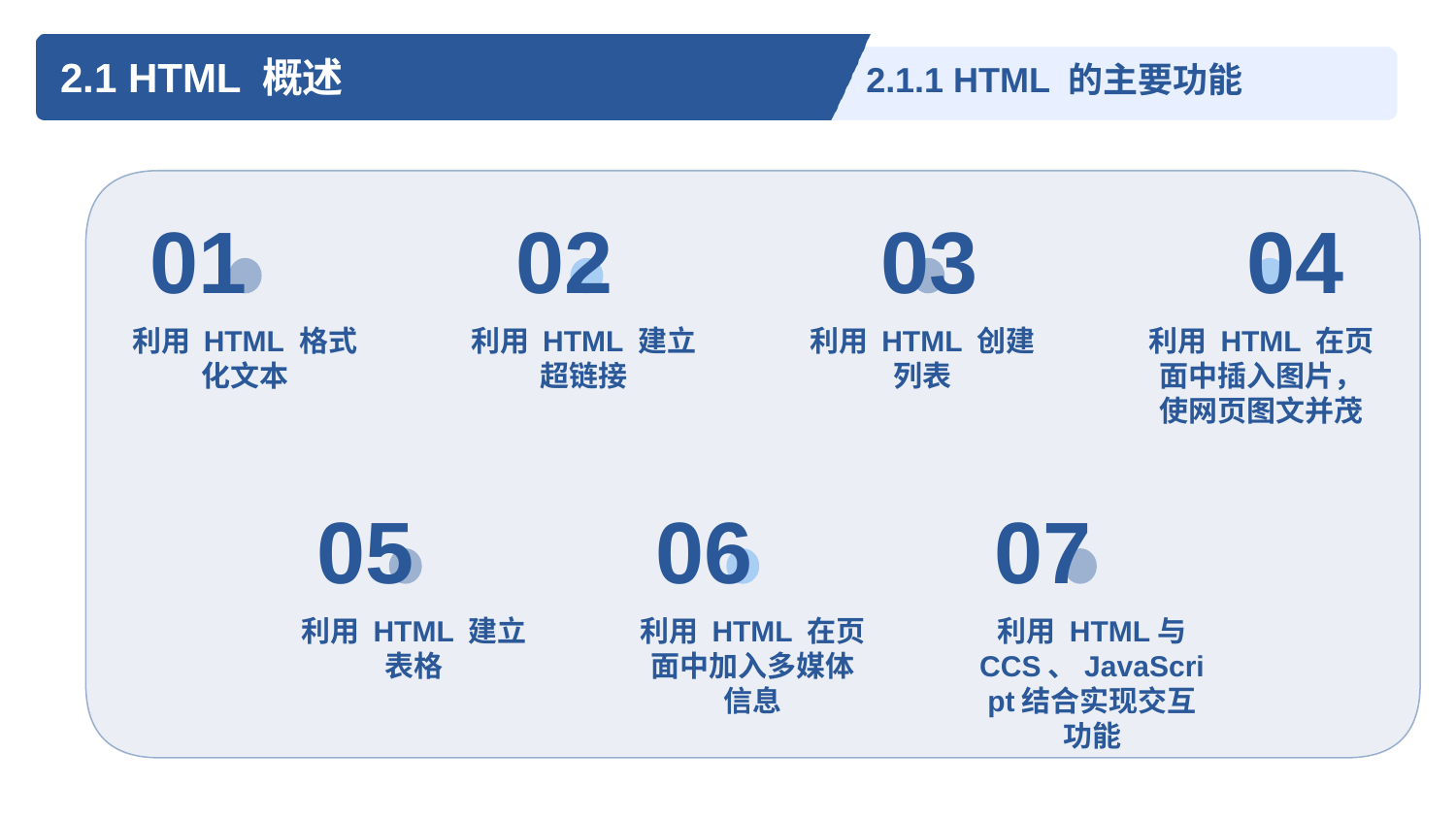

2.1 HTML 概述
2.1.1 HTML 的主要功能

01
02
03
04

利用 HTML 格式化文本
利用 HTML 建立超链接
利用 HTML 创建列表
利用 HTML 在页面中插入图片，使网页图文并茂
05
06
07

利用 HTML 建立表格
利用 HTML 在页面中加入多媒体信息
利用 HTML与 CCS、JavaScript结合实现交互功能